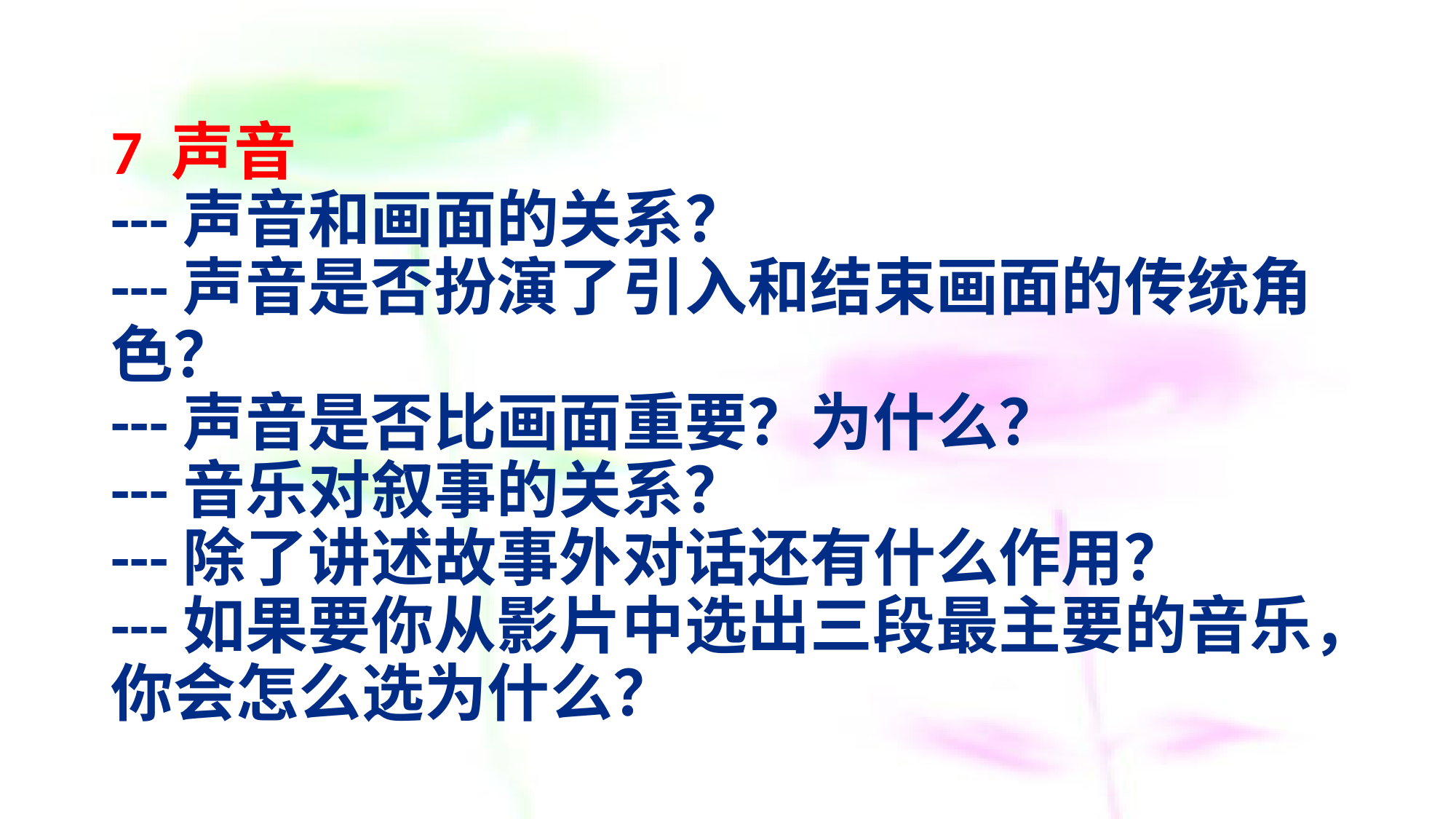

# 7 声音 ---声音和画面的关系？ ---声音是否扮演了引入和结束画面的传统角色？ ---声音是否比画面重要？为什么？ ---音乐对叙事的关系？ ---除了讲述故事外对话还有什么作用？ ---如果要你从影片中选出三段最主要的音乐，你会怎么选为什么？